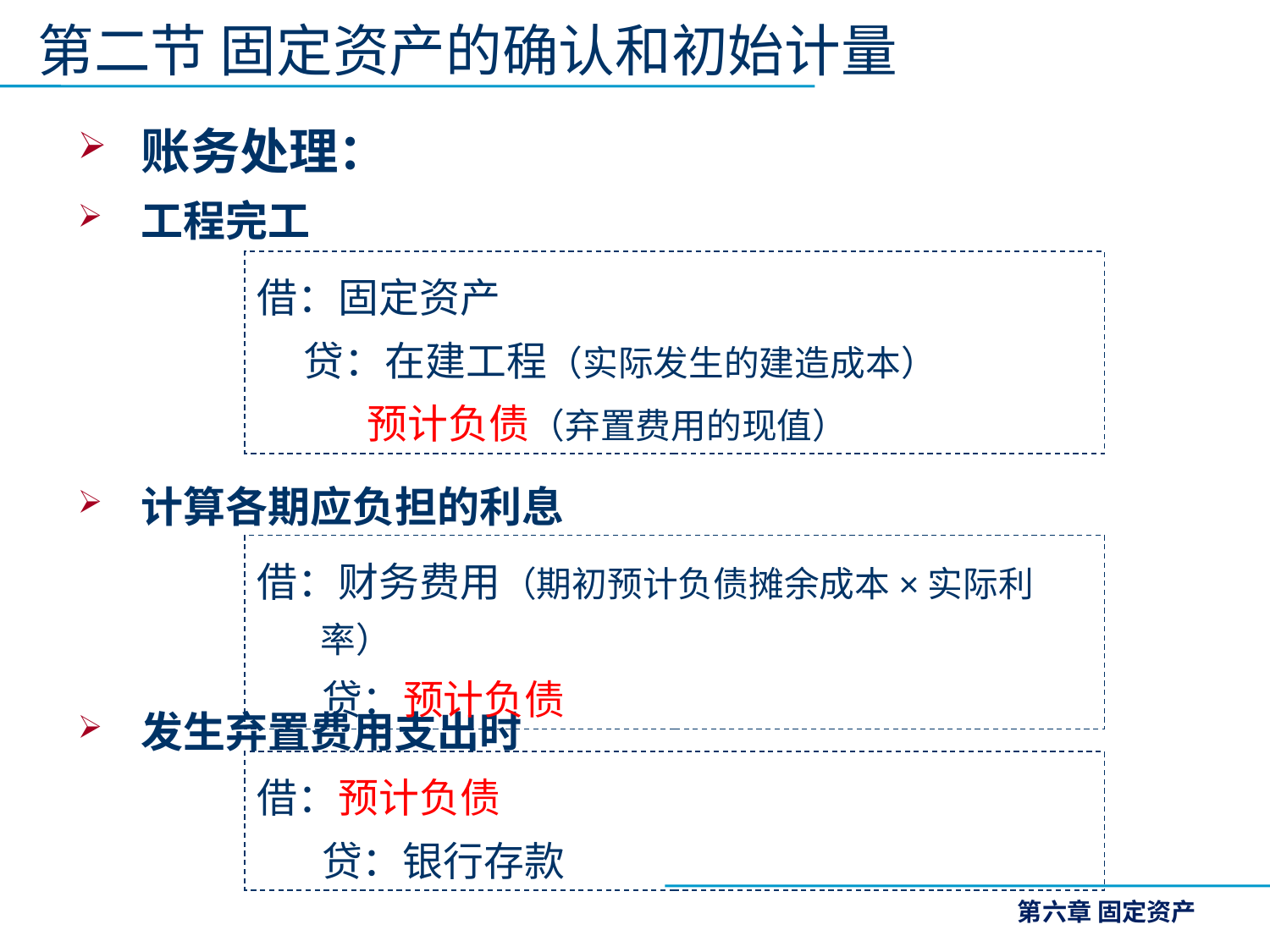

第二节 固定资产的确认和初始计量
账务处理：
工程完工

计算各期应负担的利息

发生弃置费用支出时

借：固定资产
    贷：在建工程（实际发生的建造成本）
           预计负债（弃置费用的现值）
借：财务费用（期初预计负债摊余成本×实际利率）
      贷：预计负债
借：预计负债
      贷：银行存款